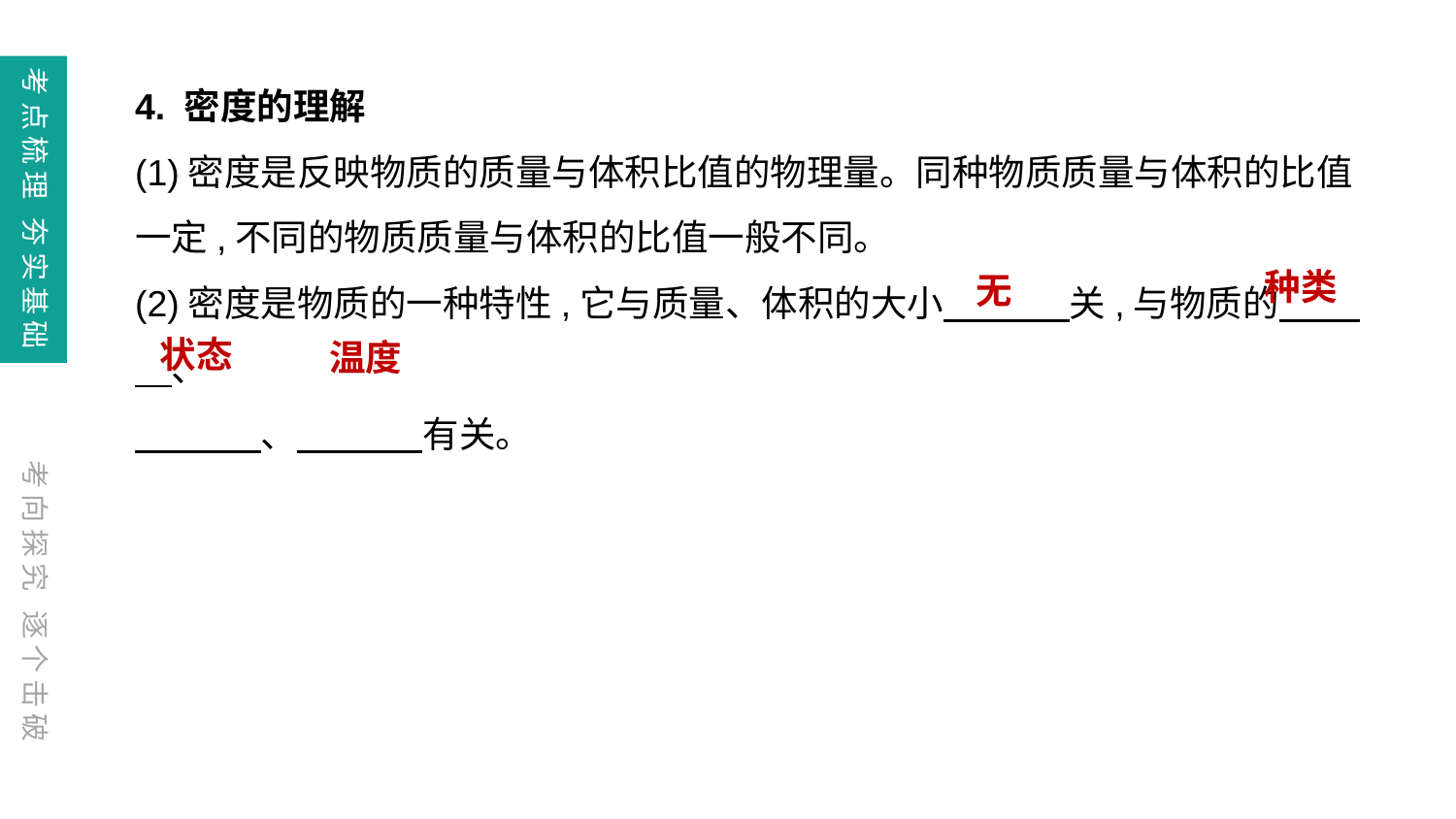

考点梳理 夯实基础
4. 密度的理解
(1)密度是反映物质的质量与体积比值的物理量。同种物质质量与体积的比值一定,不同的物质质量与体积的比值一般不同。
(2)密度是物质的一种特性,它与质量、体积的大小　　  　关,与物质的　 　 　、
　　  　、　  　　有关。
种类
无
状态
温度
考向探究 逐个击破